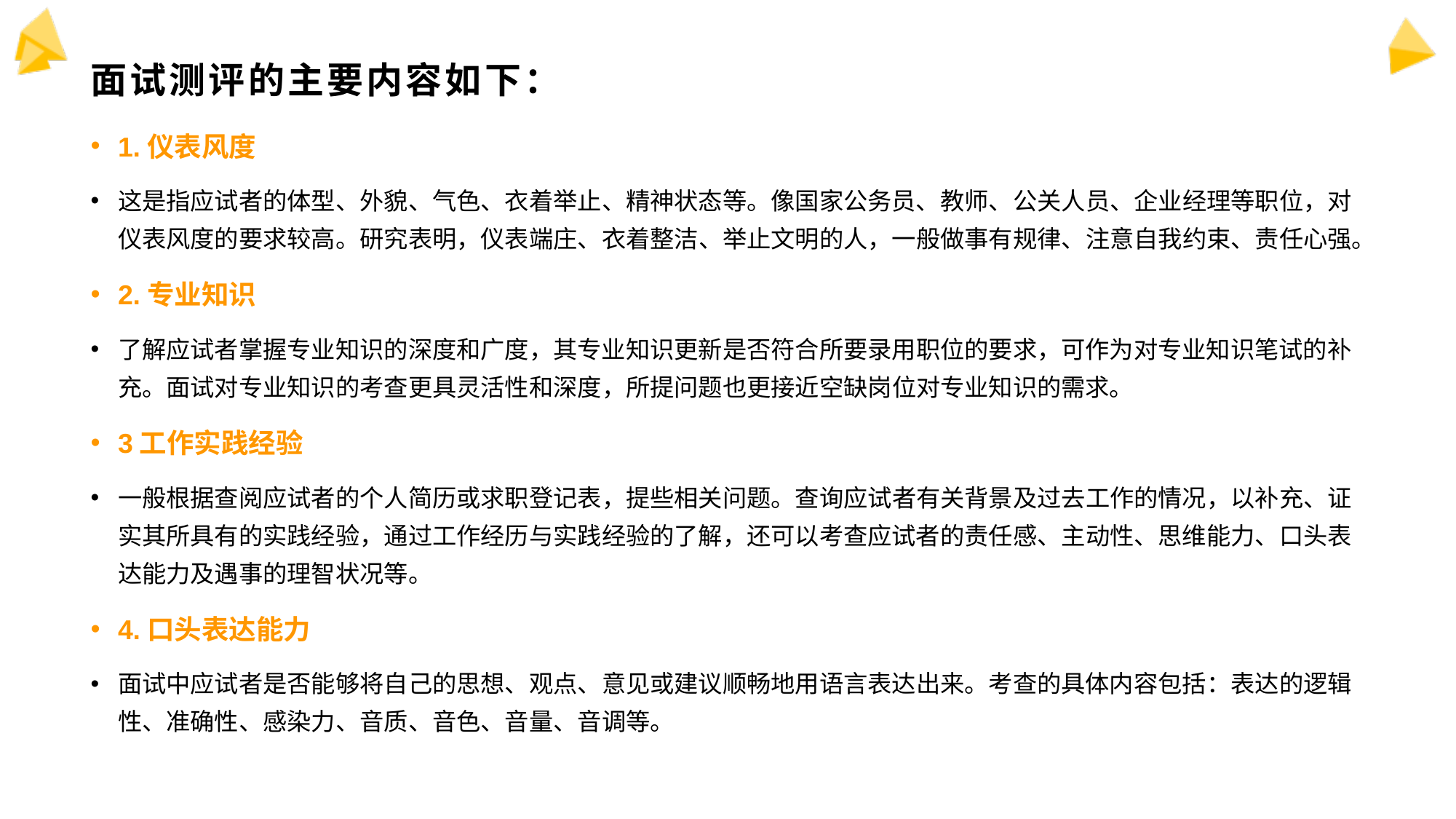

# 面试测评的主要内容如下：
1.仪表风度
这是指应试者的体型、外貌、气色、衣着举止、精神状态等。像国家公务员、教师、公关人员、企业经理等职位，对仪表风度的要求较高。研究表明，仪表端庄、衣着整洁、举止文明的人，一般做事有规律、注意自我约束、责任心强。
2.专业知识
了解应试者掌握专业知识的深度和广度，其专业知识更新是否符合所要录用职位的要求，可作为对专业知识笔试的补充。面试对专业知识的考查更具灵活性和深度，所提问题也更接近空缺岗位对专业知识的需求。
3工作实践经验
一般根据查阅应试者的个人简历或求职登记表，提些相关问题。查询应试者有关背景及过去工作的情况，以补充、证实其所具有的实践经验，通过工作经历与实践经验的了解，还可以考查应试者的责任感、主动性、思维能力、口头表达能力及遇事的理智状况等。
4.口头表达能力
面试中应试者是否能够将自己的思想、观点、意见或建议顺畅地用语言表达出来。考查的具体内容包括：表达的逻辑性、准确性、感染力、音质、音色、音量、音调等。